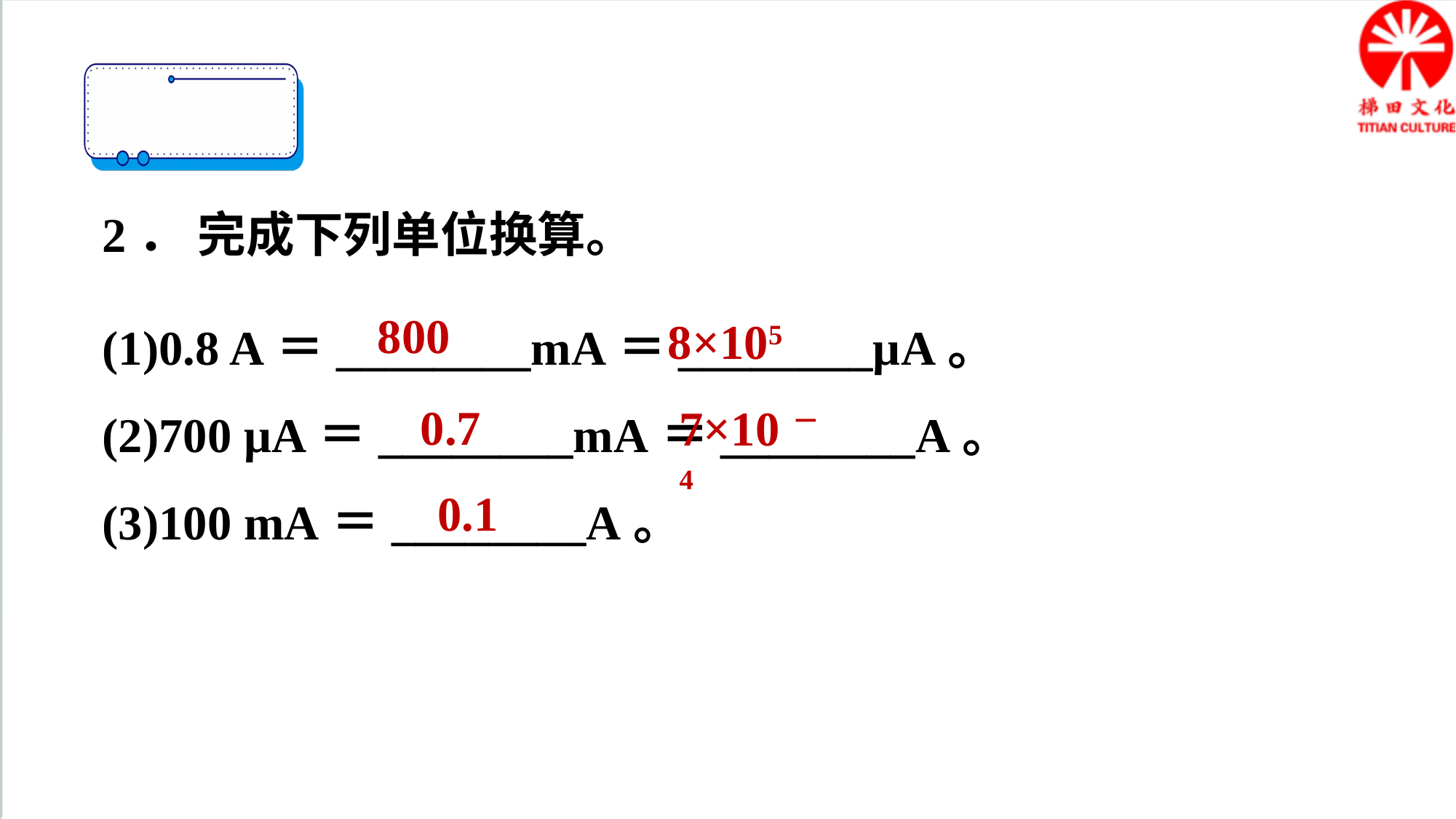

2． 完成下列单位换算。
(1)0.8 A＝________mA＝________μA。
(2)700 μA＝________mA＝________A。
(3)100 mA＝________A。
800
8×105
0.7
7×10－4
0.1